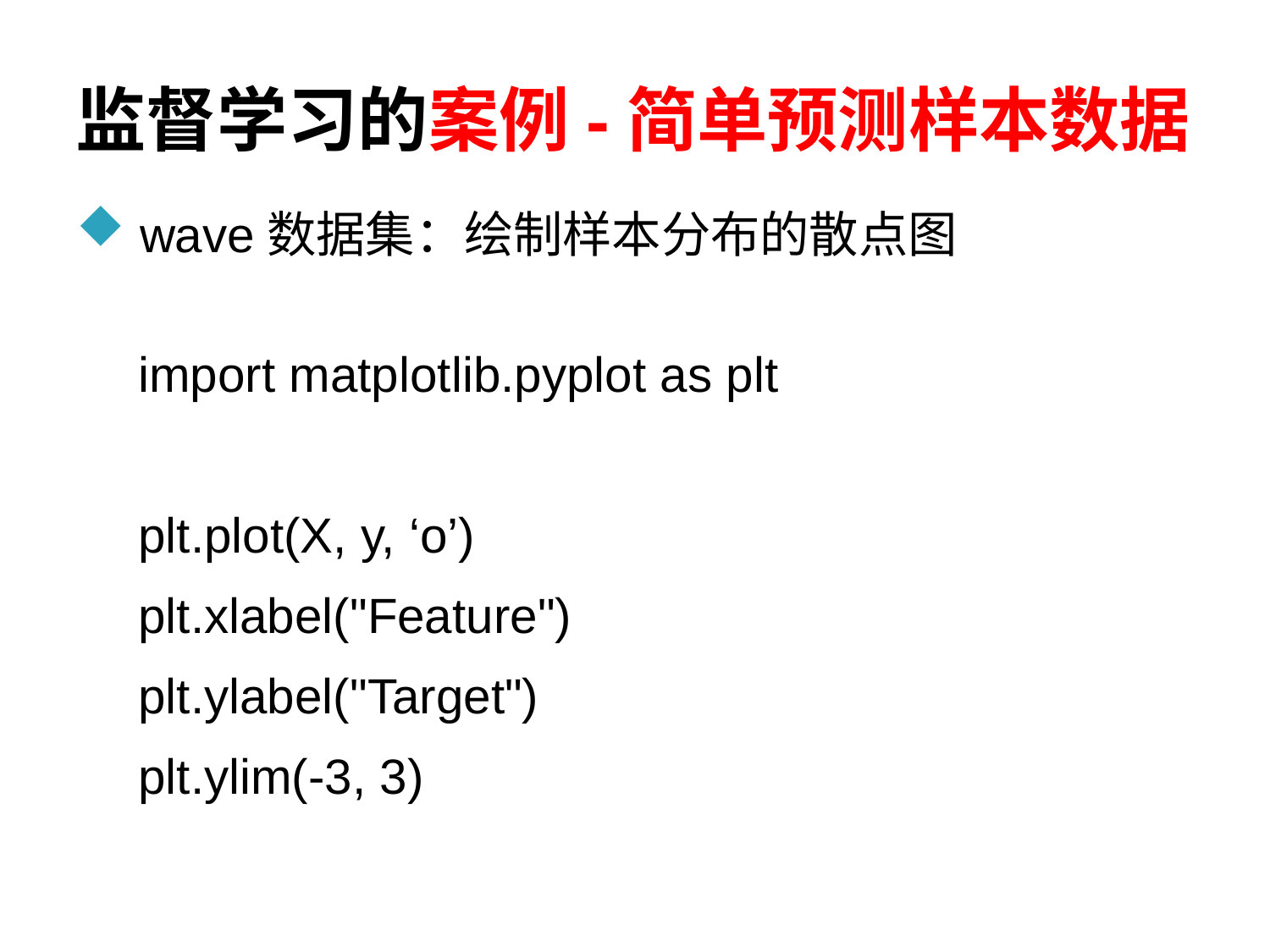

# 监督学习的案例-简单预测样本数据
wave数据集：绘制样本分布的散点图
import matplotlib.pyplot as plt

plt.plot(X, y, ‘o’)
plt.xlabel("Feature")
plt.ylabel("Target")
plt.ylim(-3, 3)